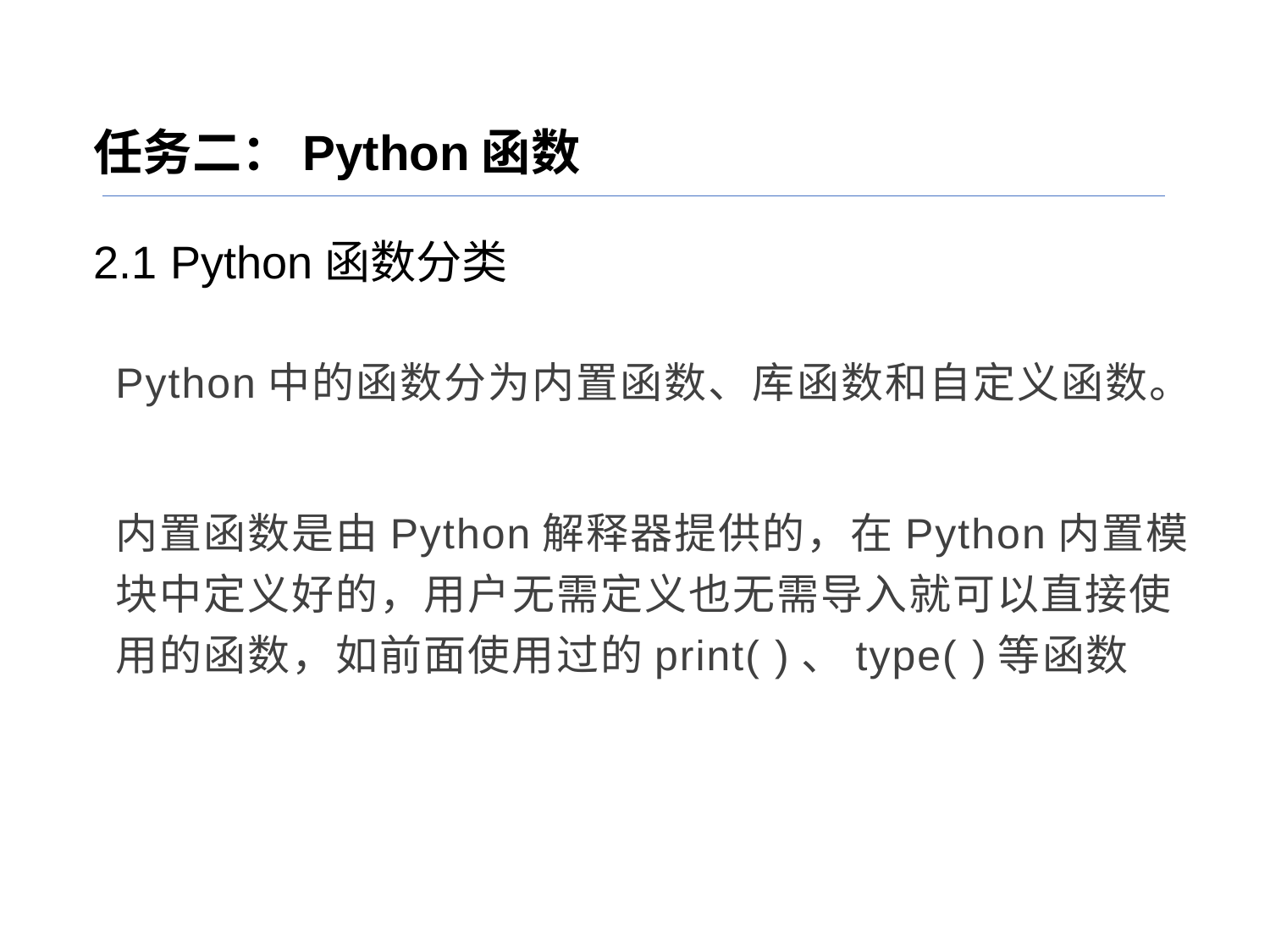

任务二：Python函数
2.1 Python函数分类
Python中的函数分为内置函数、库函数和自定义函数。

内置函数是由Python解释器提供的，在Python内置模块中定义好的，用户无需定义也无需导入就可以直接使用的函数，如前面使用过的print( )、type( )等函数